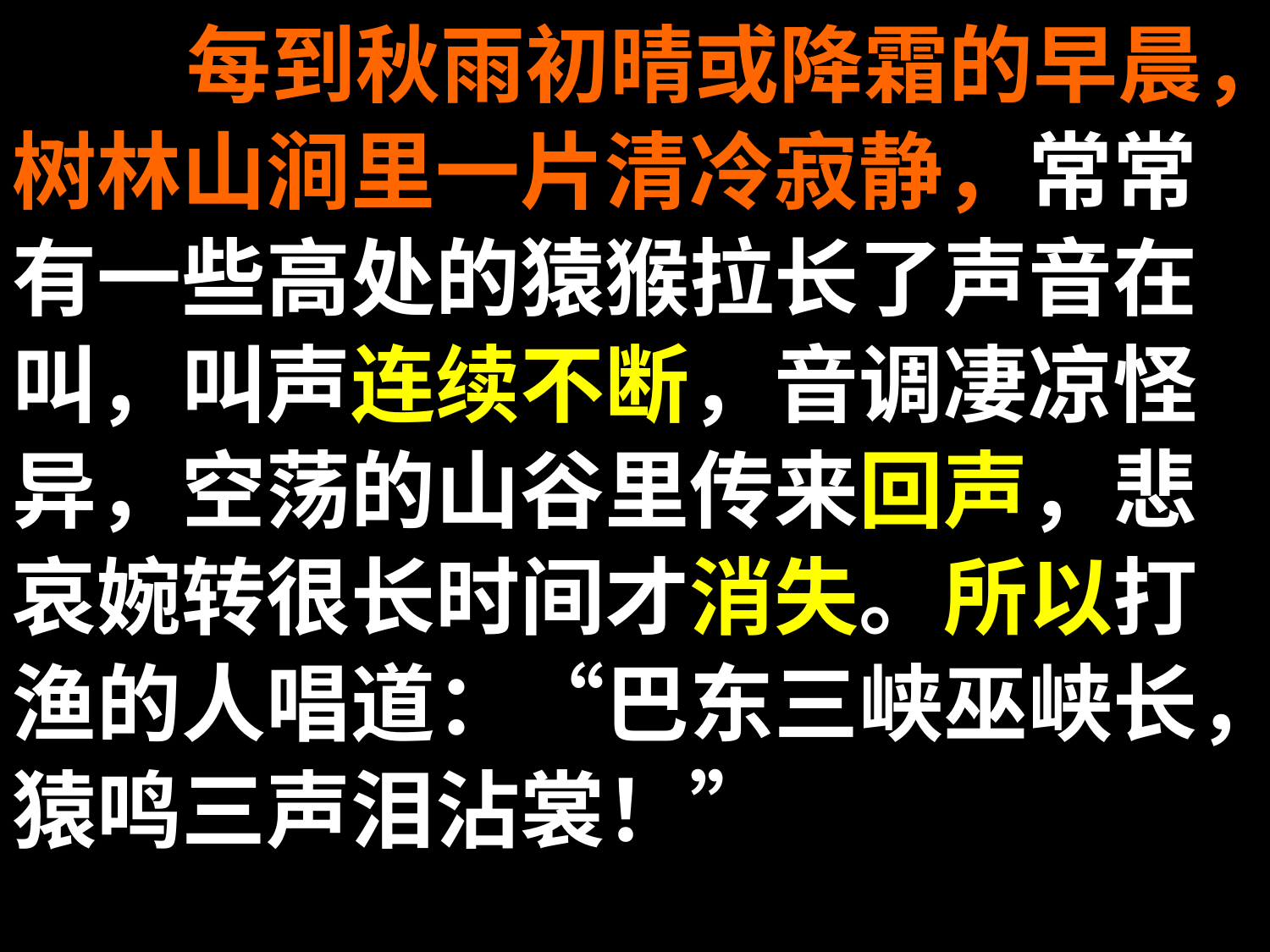

每到秋雨初晴或降霜的早晨，树林山涧里一片清冷寂静，常常有一些高处的猿猴拉长了声音在叫，叫声连续不断，音调凄凉怪异，空荡的山谷里传来回声，悲哀婉转很长时间才消失。所以打渔的人唱道：“巴东三峡巫峡长，猿鸣三声泪沾裳！”